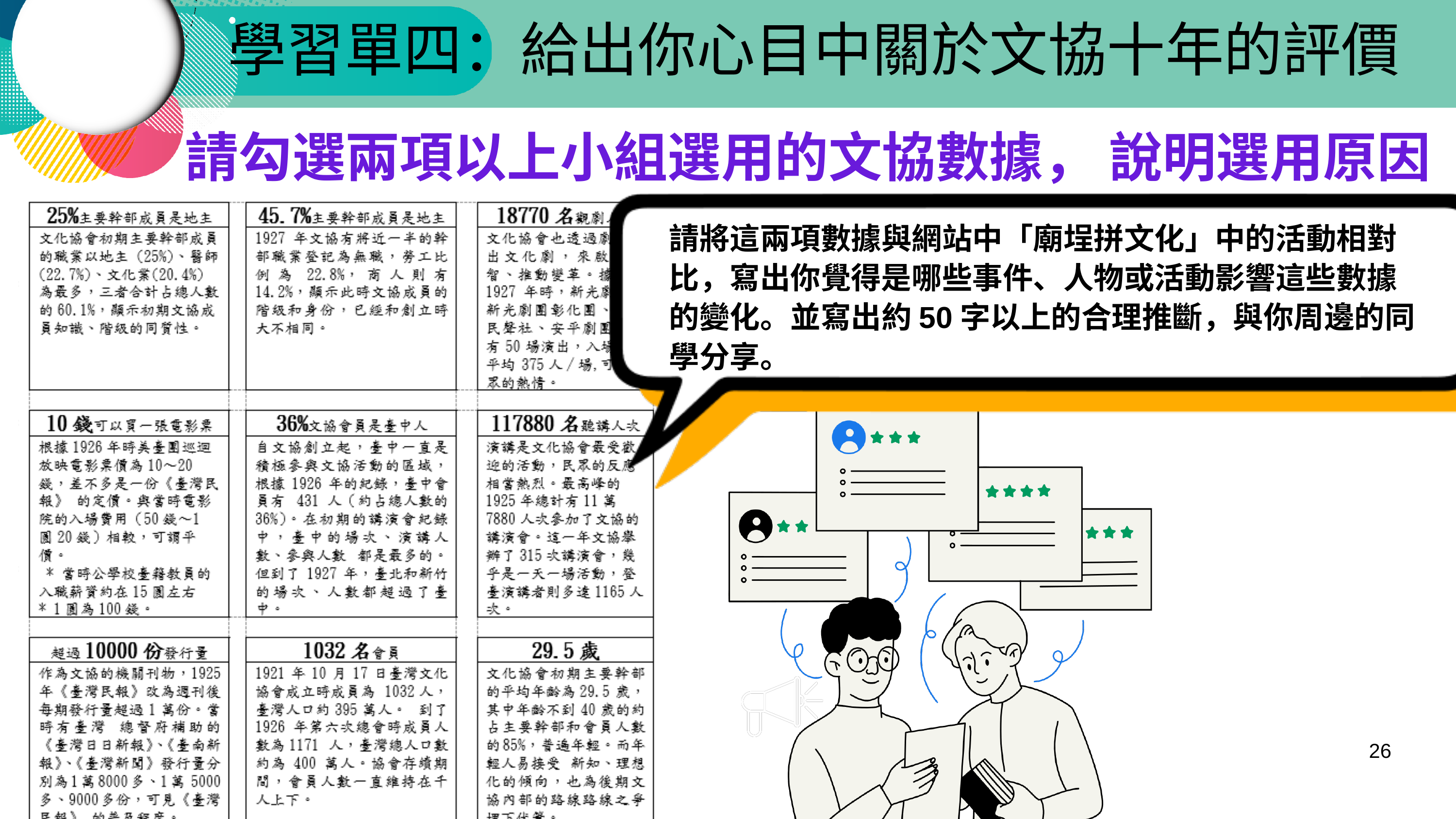

學習單四：給出你心目中關於文協十年的評價
請勾選兩項以上小組選用的文協數據， 說明選用原因

請將這兩項數據與網站中「廟埕拼文化」中的活動相對比，寫出你覺得是哪些事件、人物或活動影響這些數據的變化。並寫出約50字以上的合理推斷，與你周邊的同學分享。

26